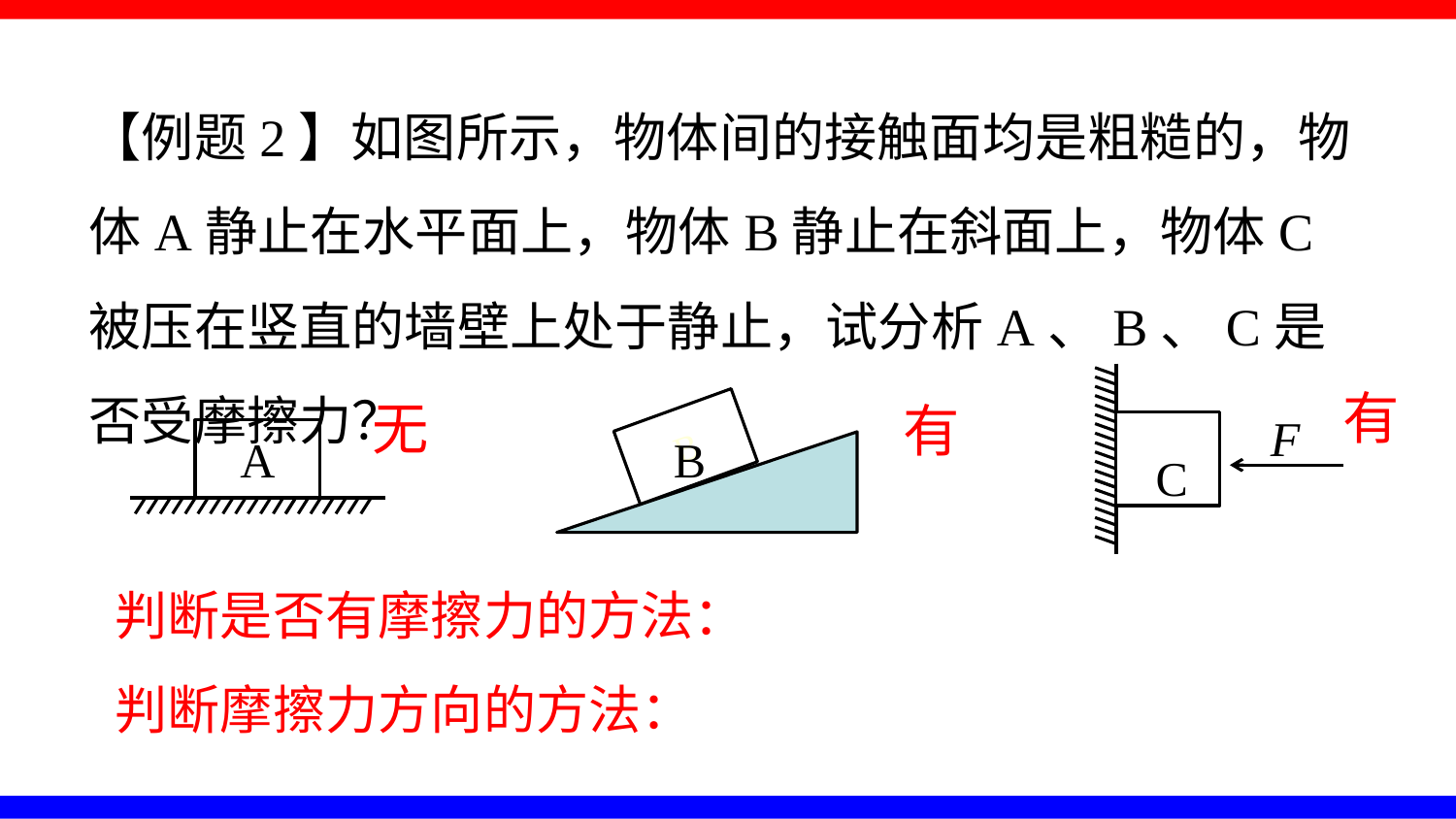

【例题2】如图所示，物体间的接触面均是粗糙的，物体A静止在水平面上，物体B静止在斜面上，物体C被压在竖直的墙壁上处于静止，试分析A、B、C是否受摩擦力？
F

C
有
无
有
B

A
B
判断是否有摩擦力的方法：
判断摩擦力方向的方法：